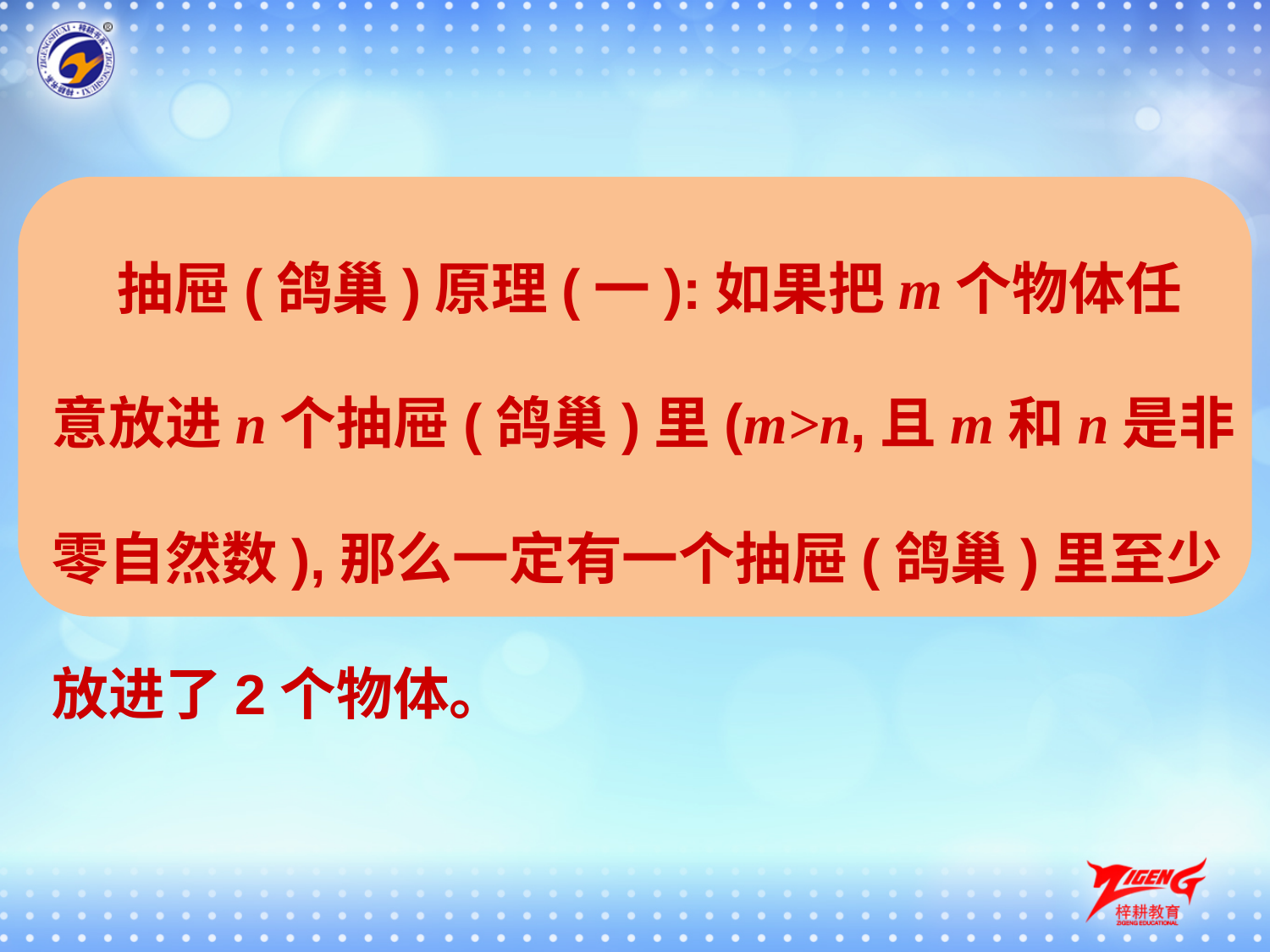

抽屉(鸽巢)原理(一):如果把m个物体任意放进n个抽屉(鸽巢)里(m>n,且m和n是非零自然数),那么一定有一个抽屉(鸽巢)里至少放进了2个物体。